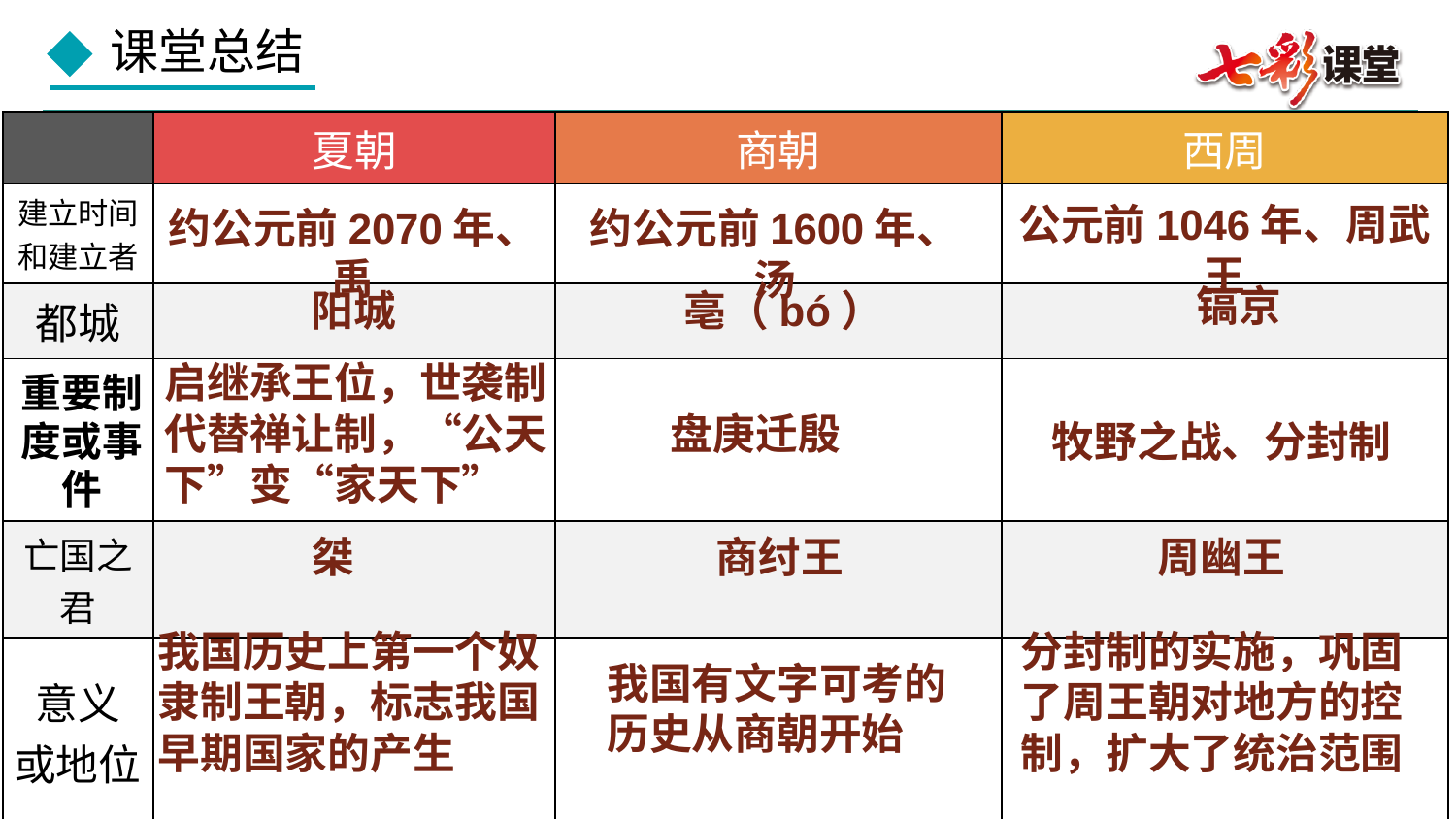

|  | 夏朝 | 商朝 | 西周 |
| --- | --- | --- | --- |
| 建立时间和建立者 |  |  |  |
| 都城 |  |  |  |
|  |  |  |  |
| 亡国之君 |  |  |  |
| 意义 或地位 |  |  |  |
公元前1046年、周武王
约公元前2070年、禹
约公元前1600年、汤

镐京
阳城
亳（bó）
启继承王位，世袭制代替禅让制，“公天下”变“家天下”
重要制度或事件
盘庚迁殷

牧野之战、分封制
桀
商纣王
周幽王
我国历史上第一个奴隶制王朝，标志我国早期国家的产生
分封制的实施，巩固了周王朝对地方的控制，扩大了统治范围
我国有文字可考的历史从商朝开始